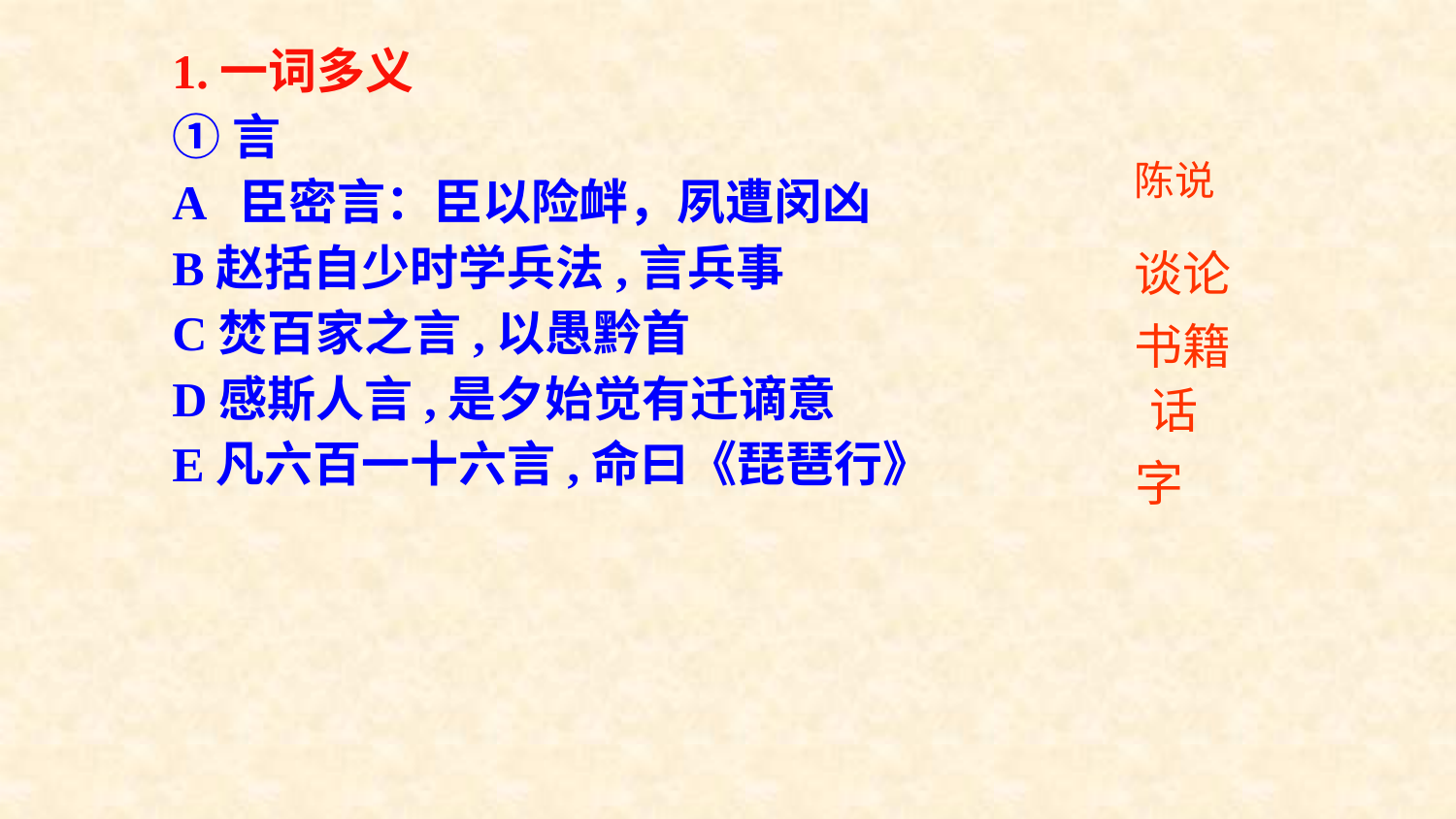

第一段：文言知识演练场
# 1.一词多义
①言
A  臣密言：臣以险衅，夙遭闵凶
B赵括自少时学兵法,言兵事
C焚百家之言,以愚黔首
D感斯人言,是夕始觉有迁谪意
E凡六百一十六言,命曰《琵琶行》

陈说

谈论
书籍
话
字